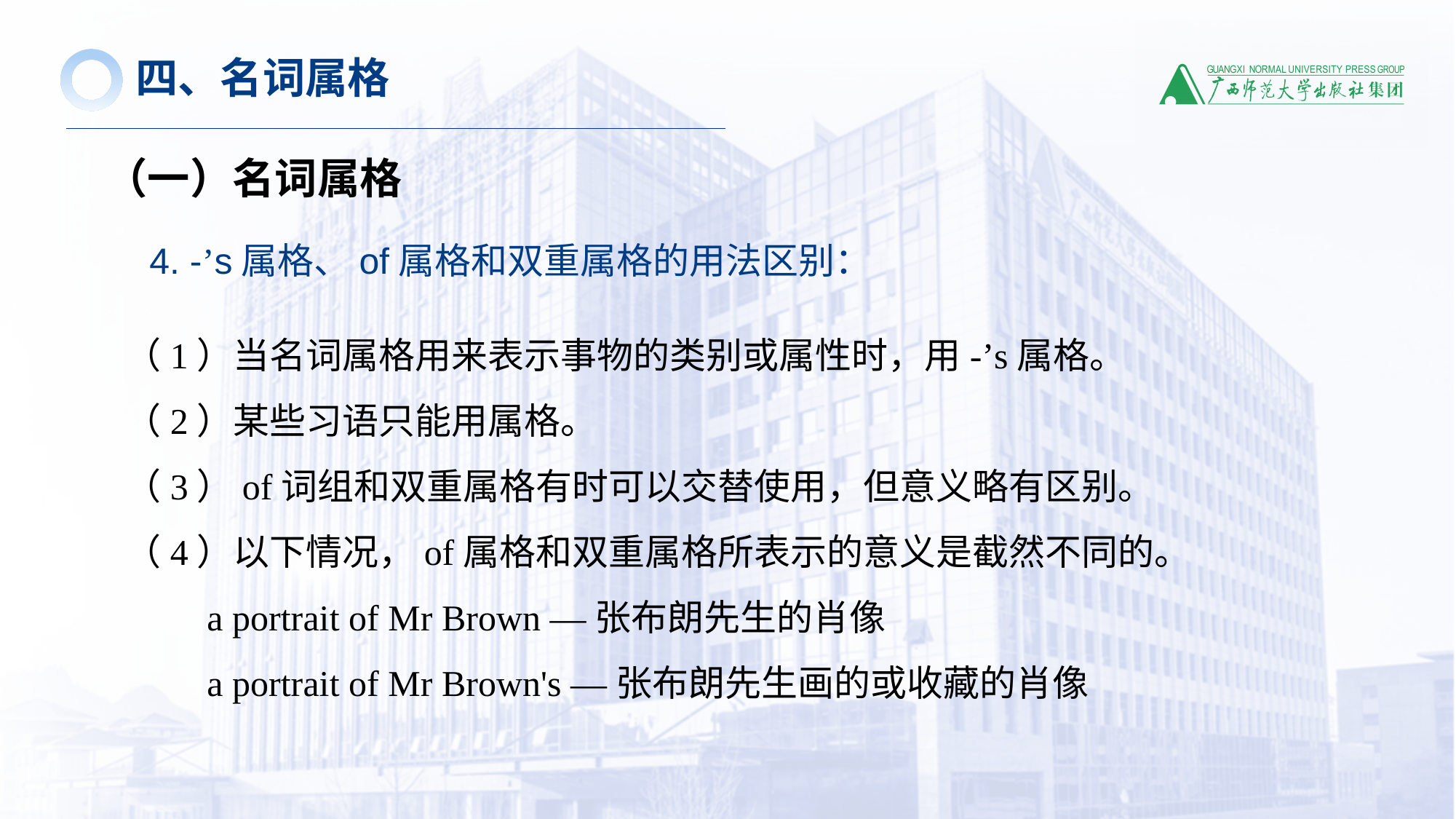

四、名词属格

（一）名词属格
4. -’s属格、of属格和双重属格的用法区别：
（1）当名词属格用来表示事物的类别或属性时，用-’s属格。
（2）某些习语只能用属格。
（3）of词组和双重属格有时可以交替使用，但意义略有区别。
（4）以下情况，of属格和双重属格所表示的意义是截然不同的。
         a portrait of Mr Brown —张布朗先生的肖像
         a portrait of Mr Brown's —张布朗先生画的或收藏的肖像